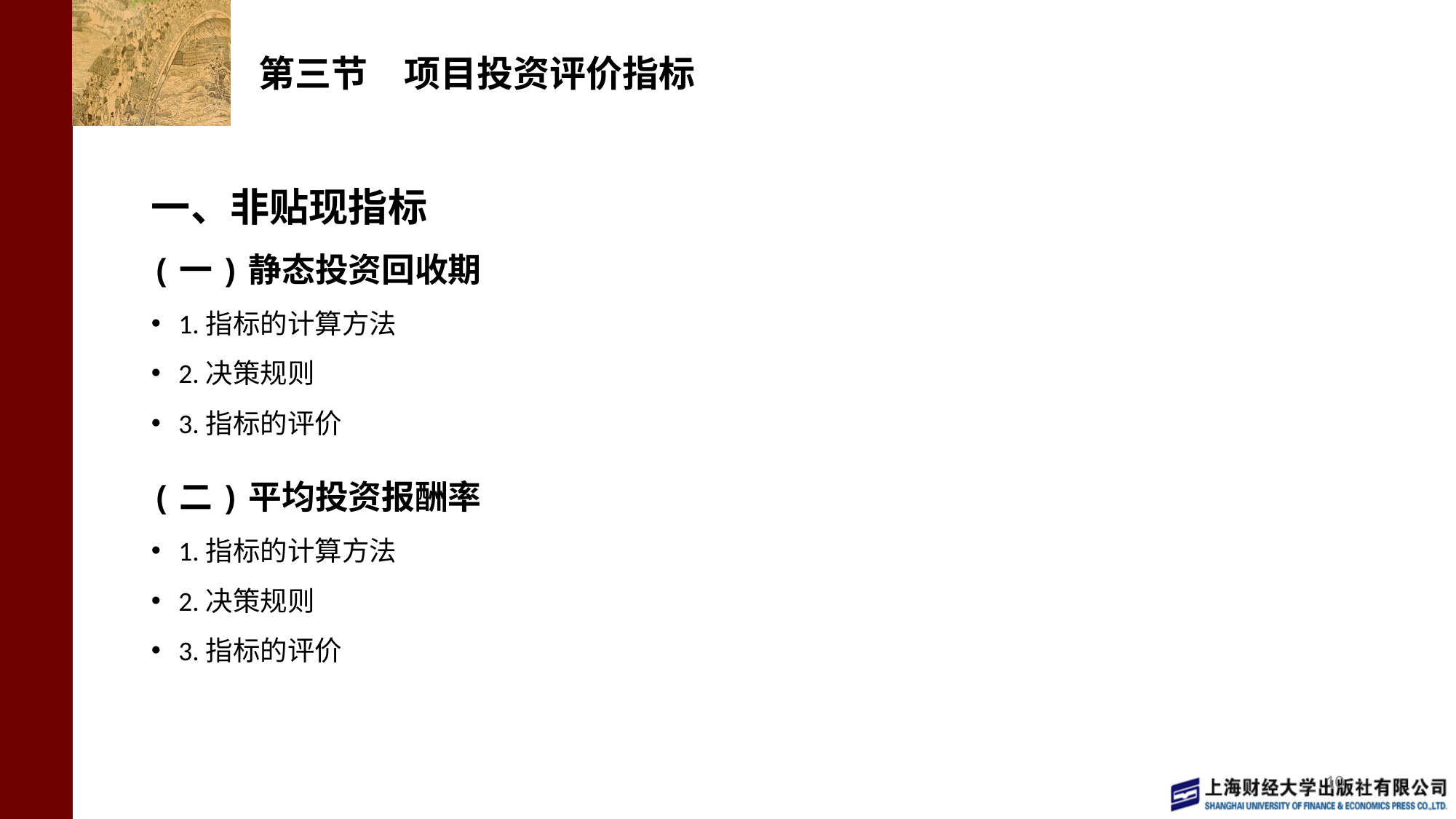

# 第三节　项目投资评价指标
一、非贴现指标
(一)静态投资回收期
1.指标的计算方法
2.决策规则
3.指标的评价
(二)平均投资报酬率
1.指标的计算方法
2.决策规则
3.指标的评价

10